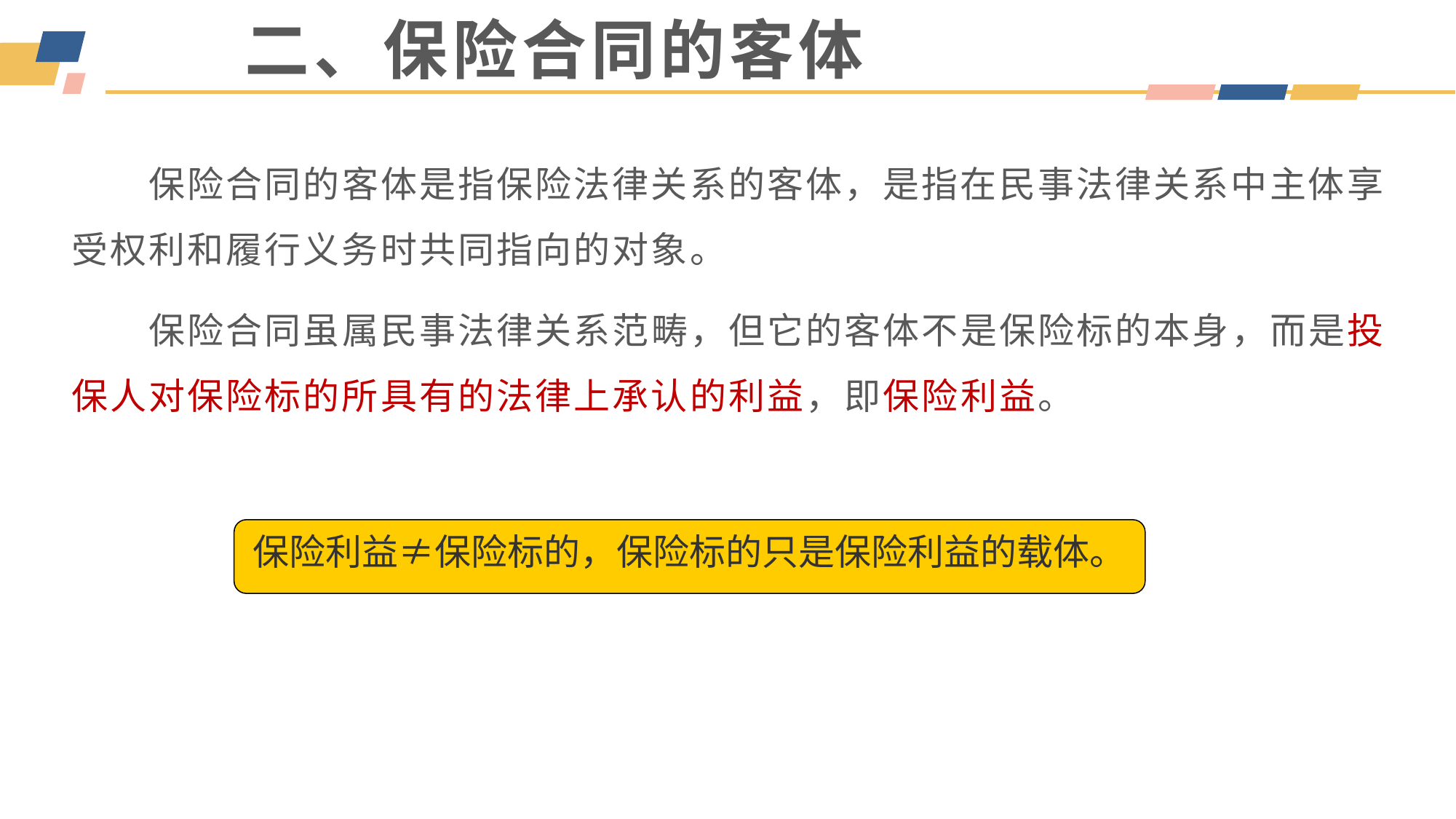

二、保险合同的客体

　　保险合同的客体是指保险法律关系的客体，是指在民事法律关系中主体享受权利和履行义务时共同指向的对象。
　　保险合同虽属民事法律关系范畴，但它的客体不是保险标的本身，而是投保人对保险标的所具有的法律上承认的利益，即保险利益。
保险利益≠保险标的，保险标的只是保险利益的载体。